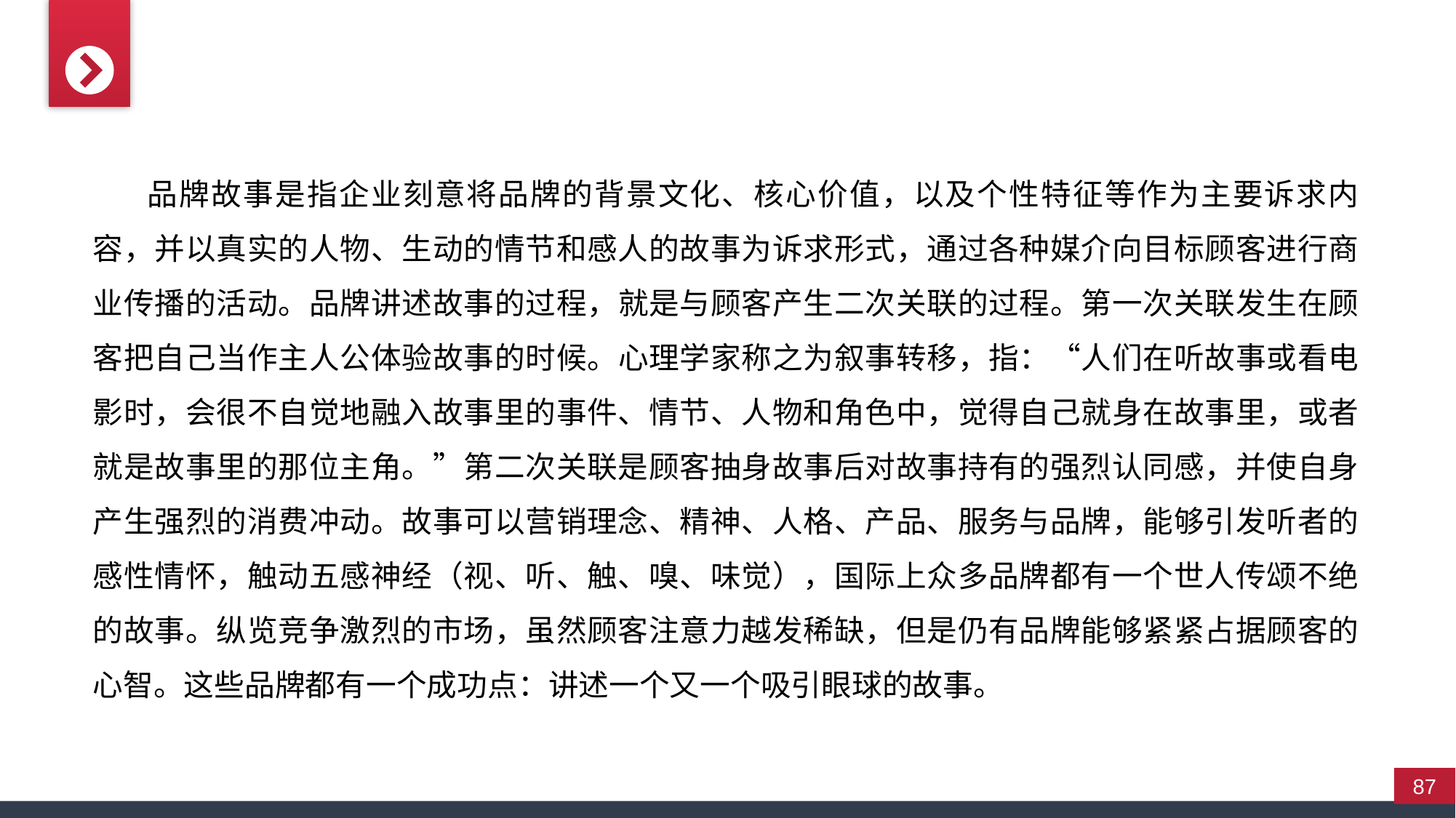

品牌故事是指企业刻意将品牌的背景文化、核心价值，以及个性特征等作为主要诉求内容，并以真实的人物、生动的情节和感人的故事为诉求形式，通过各种媒介向目标顾客进行商业传播的活动。品牌讲述故事的过程，就是与顾客产生二次关联的过程。第一次关联发生在顾客把自己当作主人公体验故事的时候。心理学家称之为叙事转移，指：“人们在听故事或看电影时，会很不自觉地融入故事里的事件、情节、人物和角色中，觉得自己就身在故事里，或者就是故事里的那位主角。”第二次关联是顾客抽身故事后对故事持有的强烈认同感，并使自身产生强烈的消费冲动。故事可以营销理念、精神、人格、产品、服务与品牌，能够引发听者的感性情怀，触动五感神经（视、听、触、嗅、味觉），国际上众多品牌都有一个世人传颂不绝的故事。纵览竞争激烈的市场，虽然顾客注意力越发稀缺，但是仍有品牌能够紧紧占据顾客的心智。这些品牌都有一个成功点：讲述一个又一个吸引眼球的故事。